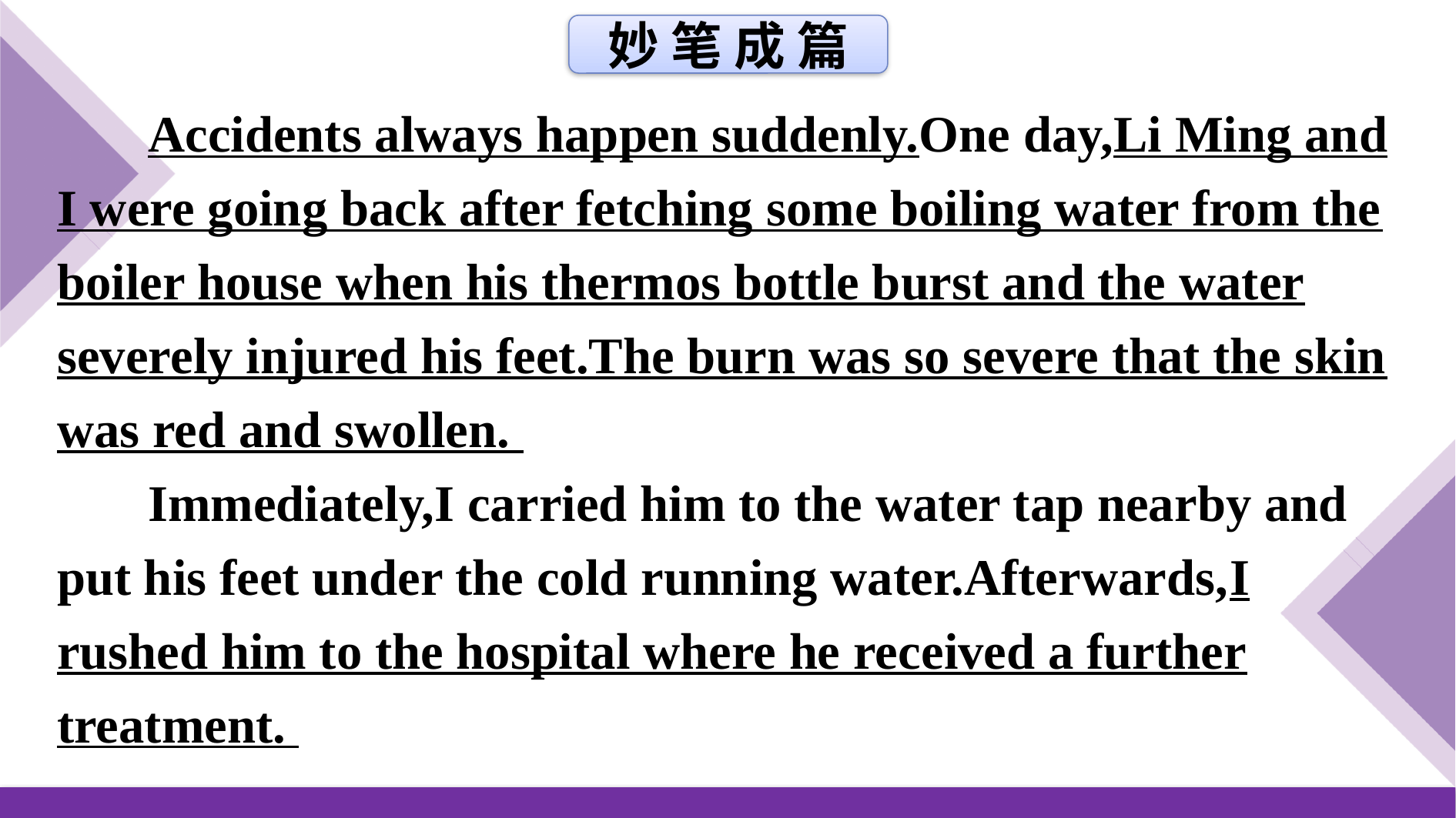

妙 笔 成 篇
Accidents always happen suddenly.One day,Li Ming and I were going back after fetching some boiling water from the boiler house when his thermos bottle burst and the water severely injured his feet.The burn was so severe that the skin was red and swollen.
Immediately,I carried him to the water tap nearby and put his feet under the cold running water.Afterwards,I rushed him to the hospital where he received a further treatment.